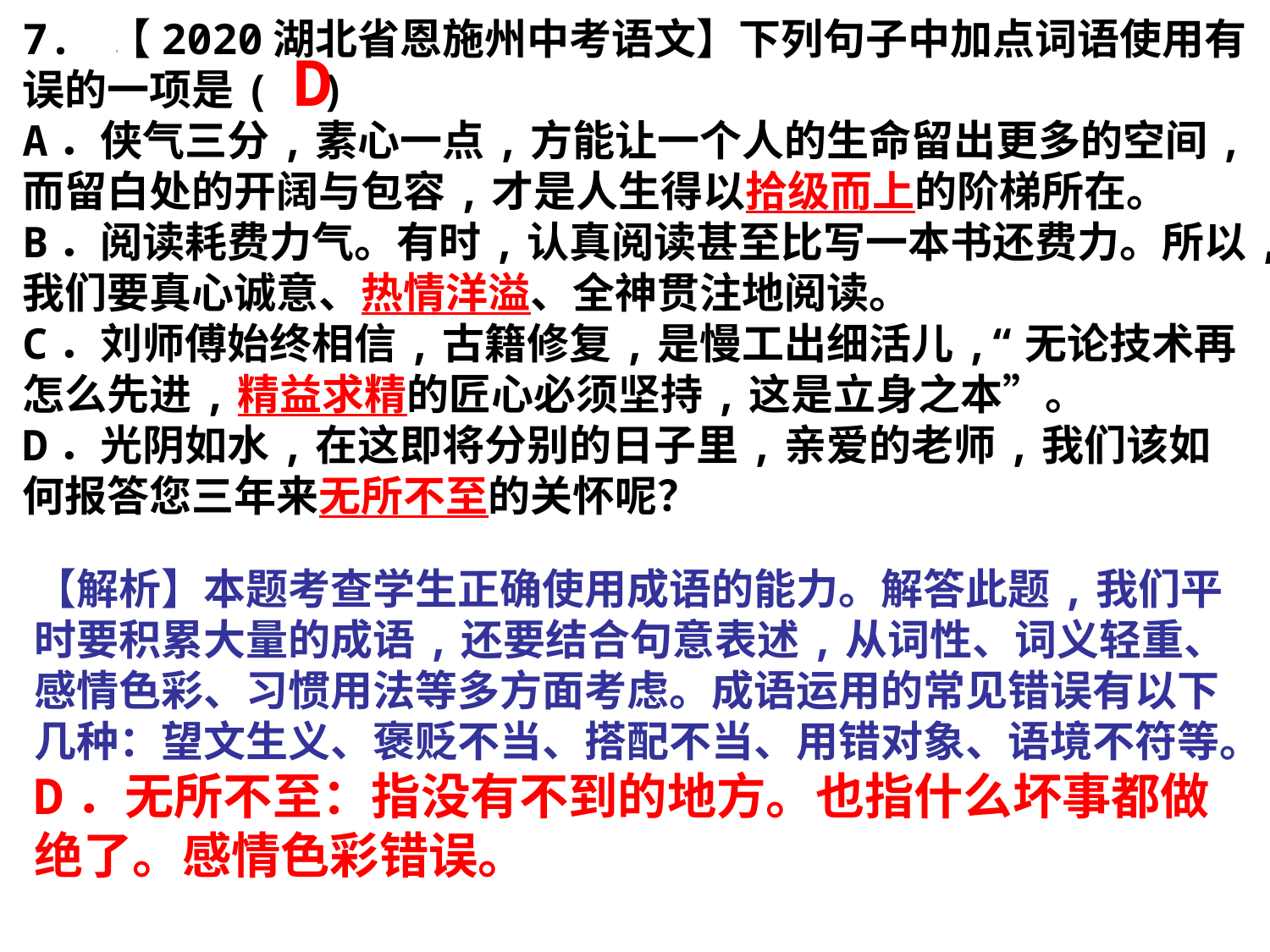

7. 【2020湖北省恩施州中考语文】下列句子中加点词语使用有误的一项是(  )
A．侠气三分,素心一点,方能让一个人的生命留出更多的空间,而留白处的开阔与包容,才是人生得以拾级而上的阶梯所在。
B．阅读耗费力气。有时,认真阅读甚至比写一本书还费力。所以,我们要真心诚意、热情洋溢、全神贯注地阅读。
C．刘师傅始终相信,古籍修复,是慢工出细活儿,“无论技术再怎么先进,精益求精的匠心必须坚持,这是立身之本”。
D．光阴如水,在这即将分别的日子里,亲爱的老师,我们该如何报答您三年来无所不至的关怀呢？
D
【解析】本题考查学生正确使用成语的能力。解答此题,我们平时要积累大量的成语,还要结合句意表述,从词性、词义轻重、感情色彩、习惯用法等多方面考虑。成语运用的常见错误有以下几种：望文生义、褒贬不当、搭配不当、用错对象、语境不符等。
D．无所不至：指没有不到的地方。也指什么坏事都做绝了。感情色彩错误。